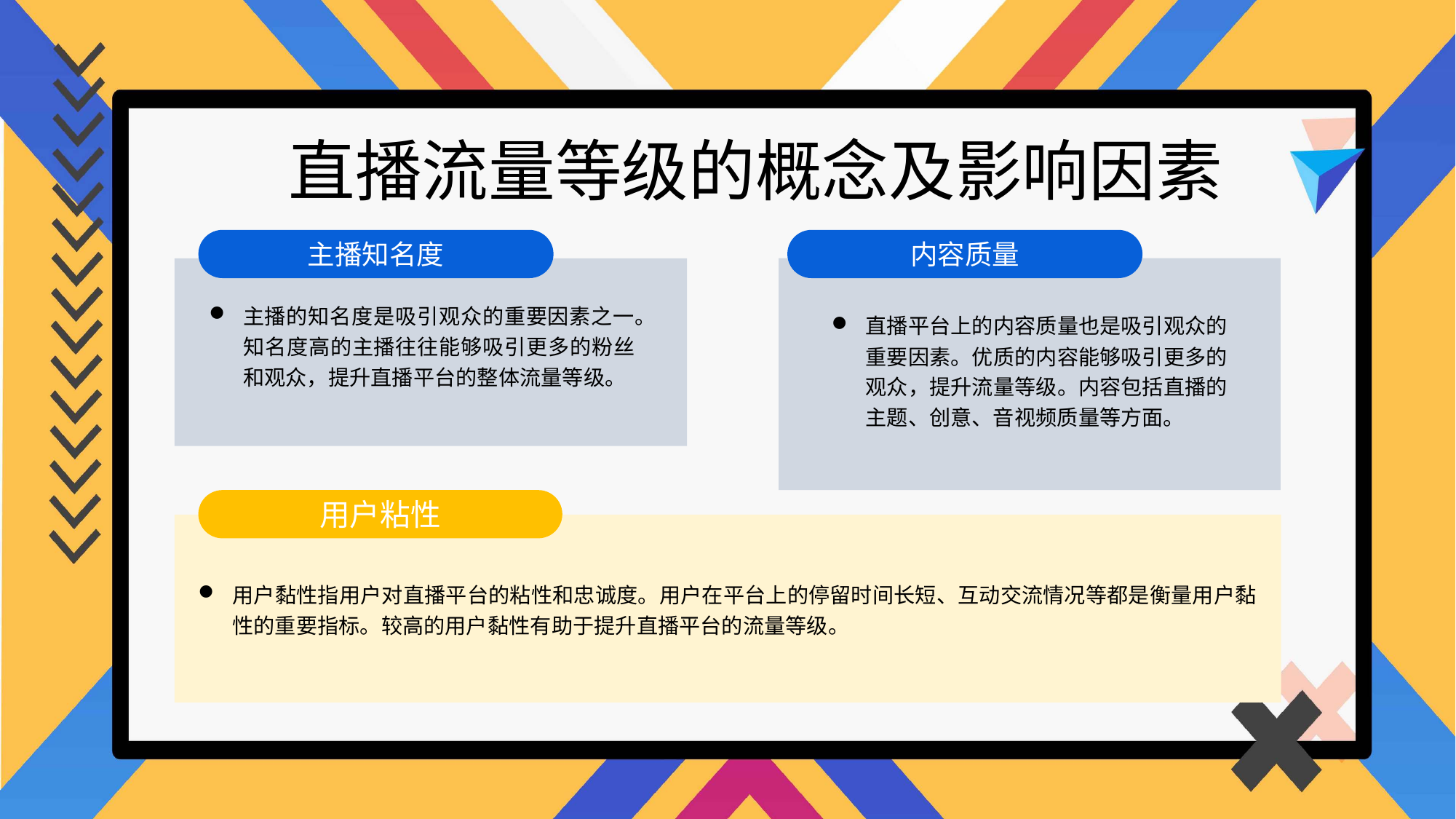

直播流量等级的概念及影响因素
主播知名度
内容质量

主播的知名度是吸引观众的重要因素之一。知名度高的主播往往能够吸引更多的粉丝和观众，提升直播平台的整体流量等级。
直播平台上的内容质量也是吸引观众的重要因素。优质的内容能够吸引更多的观众，提升流量等级。内容包括直播的主题、创意、音视频质量等方面。
用户粘性

用户黏性指用户对直播平台的粘性和忠诚度。用户在平台上的停留时间长短、互动交流情况等都是衡量用户黏性的重要指标。较高的用户黏性有助于提升直播平台的流量等级。